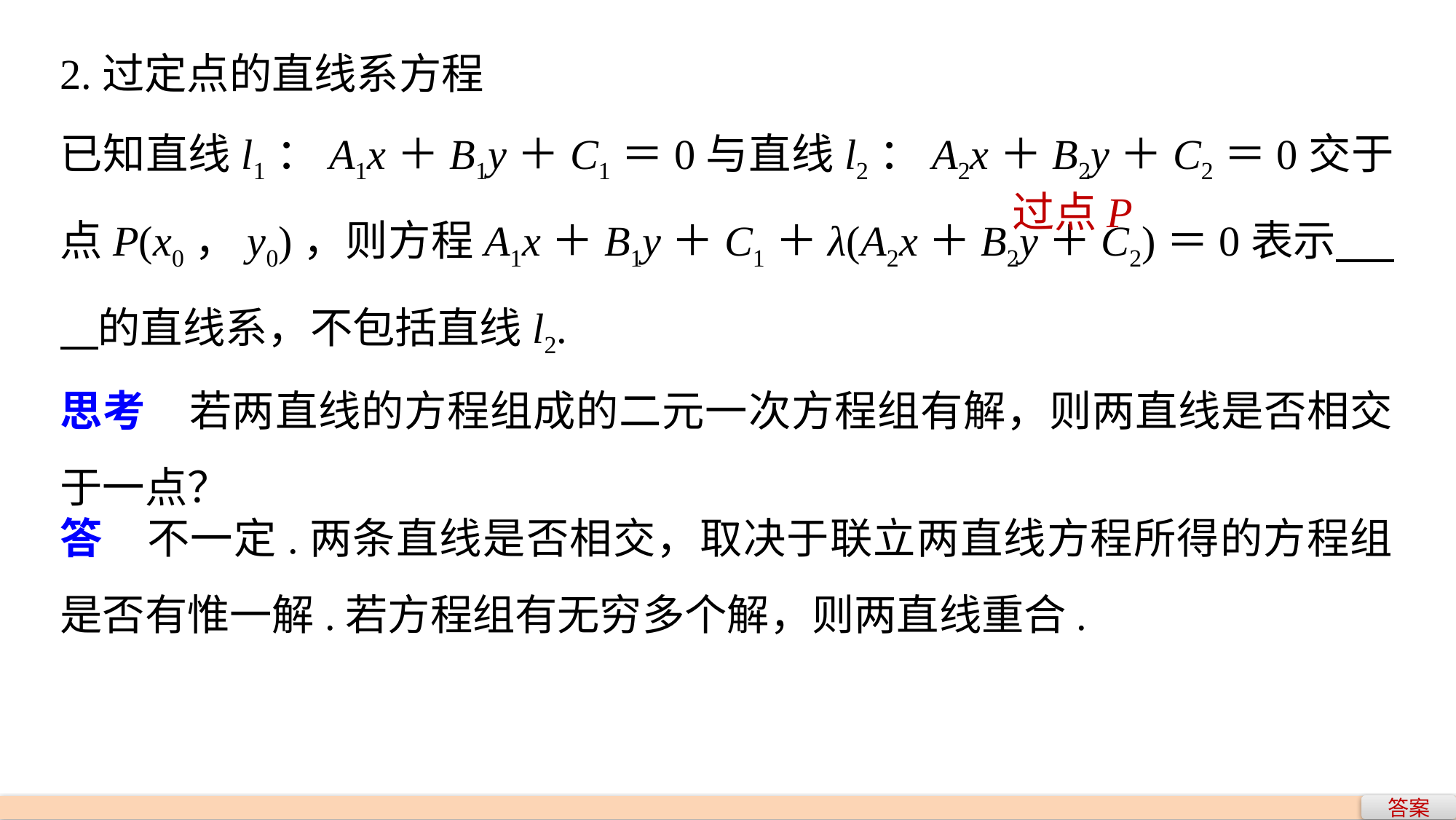

2.过定点的直线系方程
已知直线l1：A1x＋B1y＋C1＝0与直线l2：A2x＋B2y＋C2＝0交于点P(x0，y0)，则方程A1x＋B1y＋C1＋λ(A2x＋B2y＋C2)＝0表示           的直线系，不包括直线l2.
思考　若两直线的方程组成的二元一次方程组有解，则两直线是否相交于一点？
过点P
答　不一定.两条直线是否相交，取决于联立两直线方程所得的方程组是否有惟一解.若方程组有无穷多个解，则两直线重合.
答案